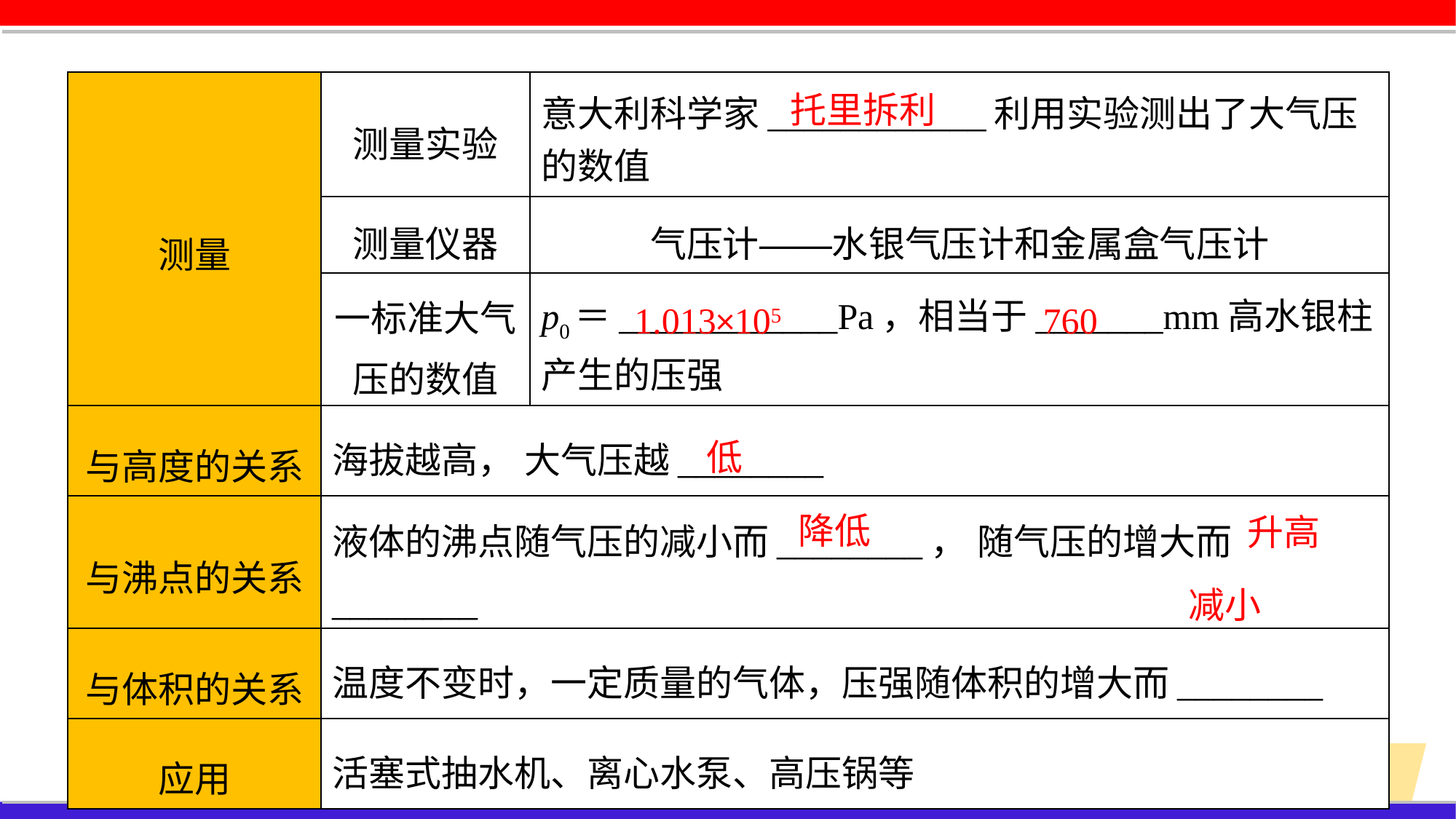

| 测量 | 测量实验 | 意大利科学家\_\_\_\_\_\_\_\_\_\_\_\_利用实验测出了大气压的数值 |
| --- | --- | --- |
|  | 测量仪器 | 气压计——水银气压计和金属盒气压计 |
|  | 一标准大气压的数值 | p0＝\_\_\_\_\_\_\_\_\_\_\_\_Pa，相当于\_\_\_\_\_\_\_mm高水银柱产生的压强 |
| 与高度的关系 | 海拔越高， 大气压越\_\_\_\_\_\_\_\_ |  |
| 与沸点的关系 | 液体的沸点随气压的减小而\_\_\_\_\_\_\_\_， 随气压的增大而\_\_\_\_\_\_\_\_ |  |
| 与体积的关系 | 温度不变时，一定质量的气体，压强随体积的增大而\_\_\_\_\_\_\_\_ |  |
| 应用 | 活塞式抽水机、离心水泵、高压锅等 |  |
托里拆利
1.013×105
760
低
降低
升高
减小